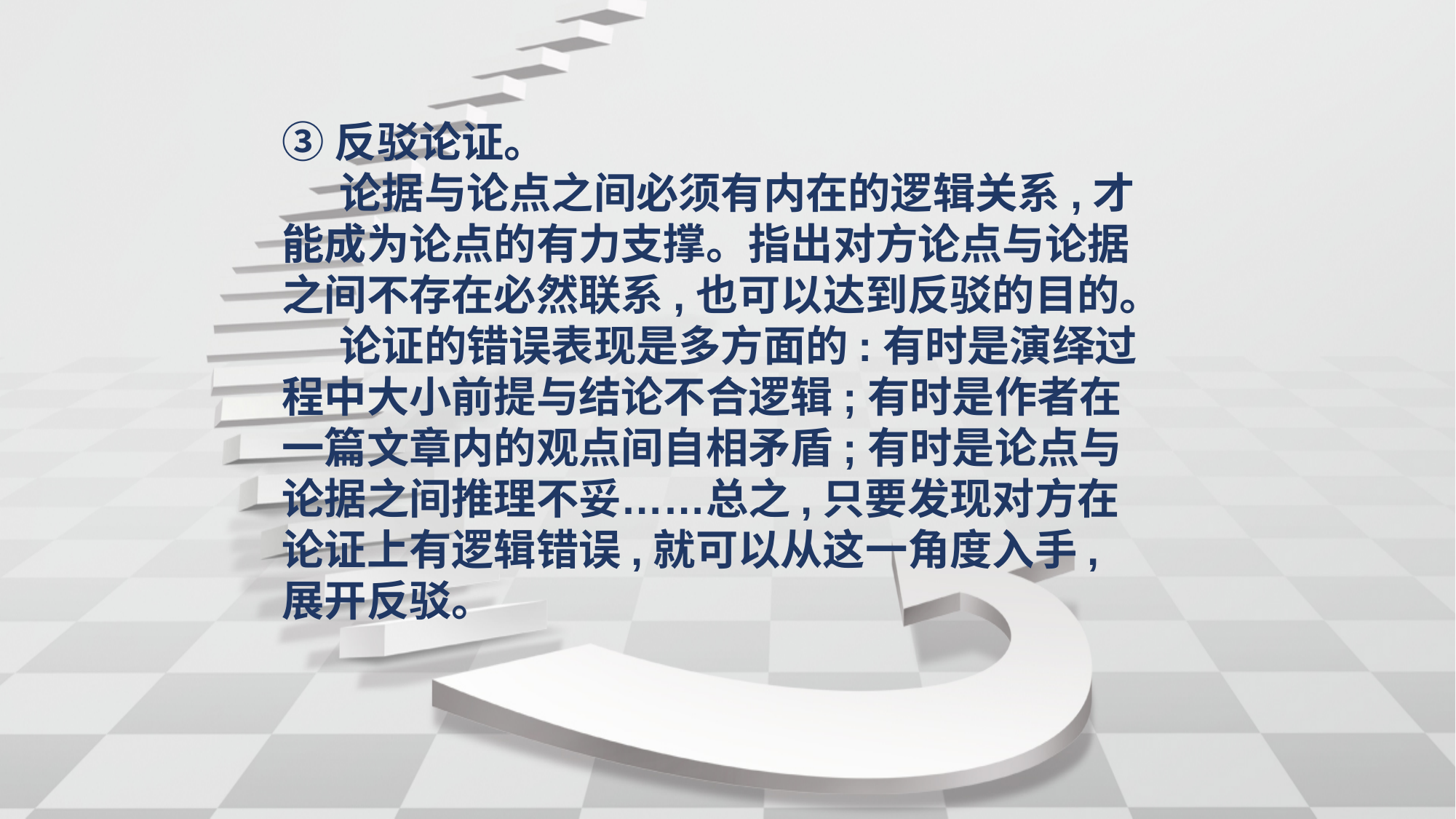

③反驳论证。
    论据与论点之间必须有内在的逻辑关系,才能成为论点的有力支撑。指出对方论点与论据之间不存在必然联系,也可以达到反驳的目的。
    论证的错误表现是多方面的:有时是演绎过程中大小前提与结论不合逻辑;有时是作者在一篇文章内的观点间自相矛盾;有时是论点与论据之间推理不妥……总之,只要发现对方在论证上有逻辑错误,就可以从这一角度入手,展开反驳。